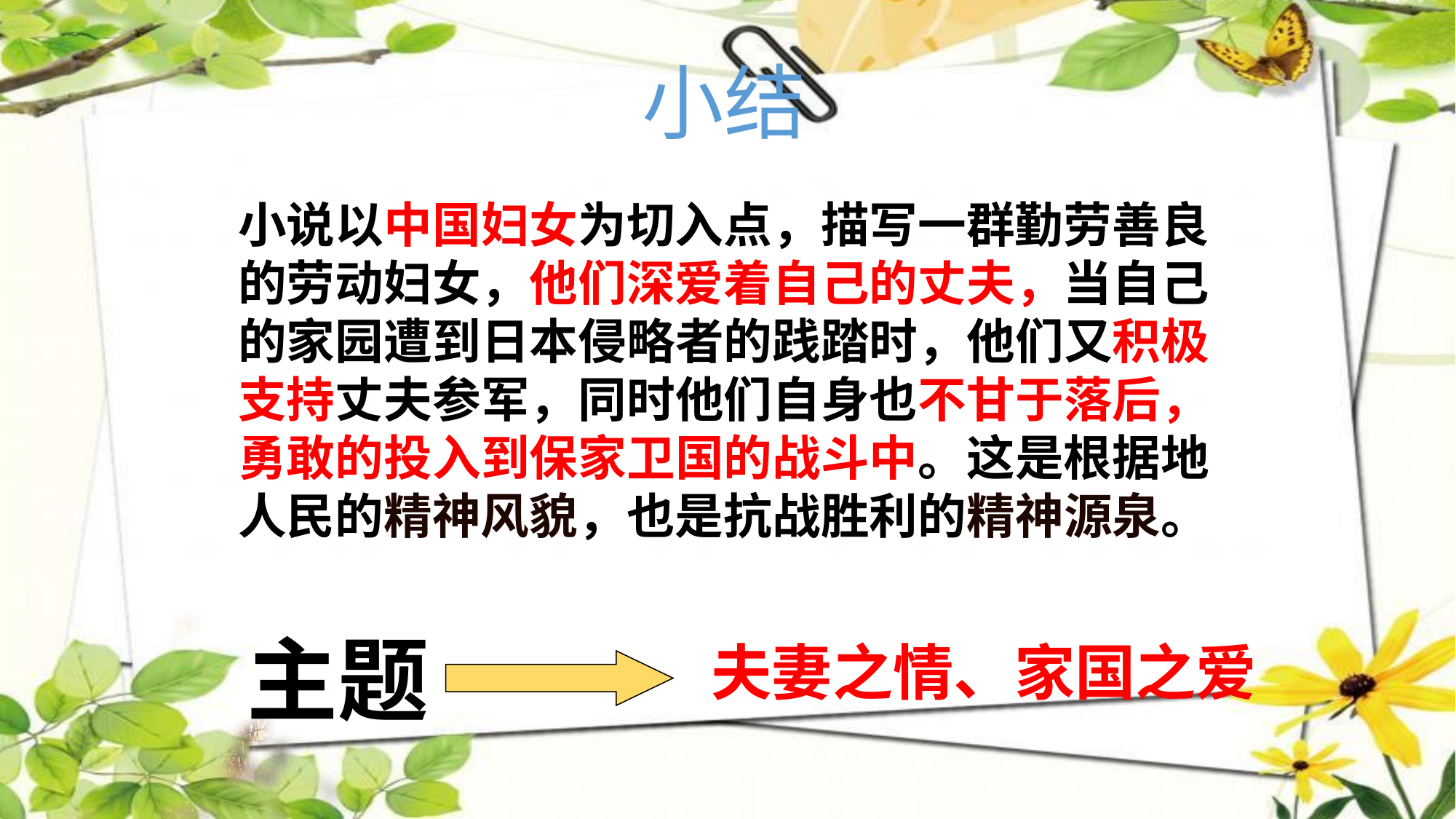

小结
小说以中国妇女为切入点，描写一群勤劳善良的劳动妇女，他们深爱着自己的丈夫，当自己的家园遭到日本侵略者的践踏时，他们又积极支持丈夫参军，同时他们自身也不甘于落后，勇敢的投入到保家卫国的战斗中。这是根据地人民的精神风貌，也是抗战胜利的精神源泉。

主题
夫妻之情、家国之爱